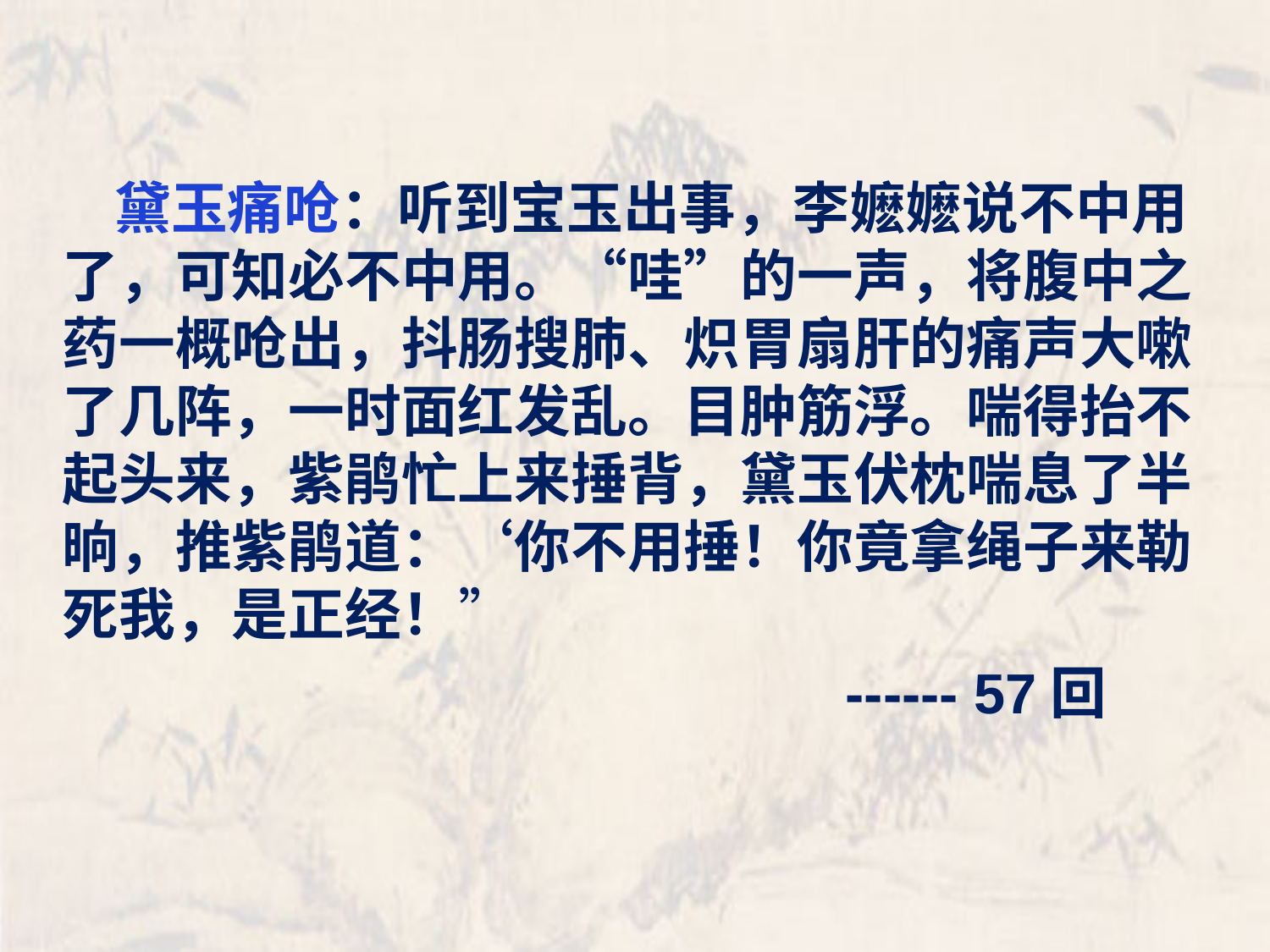

黛玉痛呛：听到宝玉出事，李嬷嬷说不中用了，可知必不中用。“哇”的一声，将腹中之药一概呛出，抖肠搜肺、炽胃扇肝的痛声大嗽了几阵，一时面红发乱。目肿筋浮。喘得抬不起头来，紫鹃忙上来捶背，黛玉伏枕喘息了半晌，推紫鹃道：‘你不用捶！你竟拿绳子来勒死我，是正经！”
                                                  ------ 57回